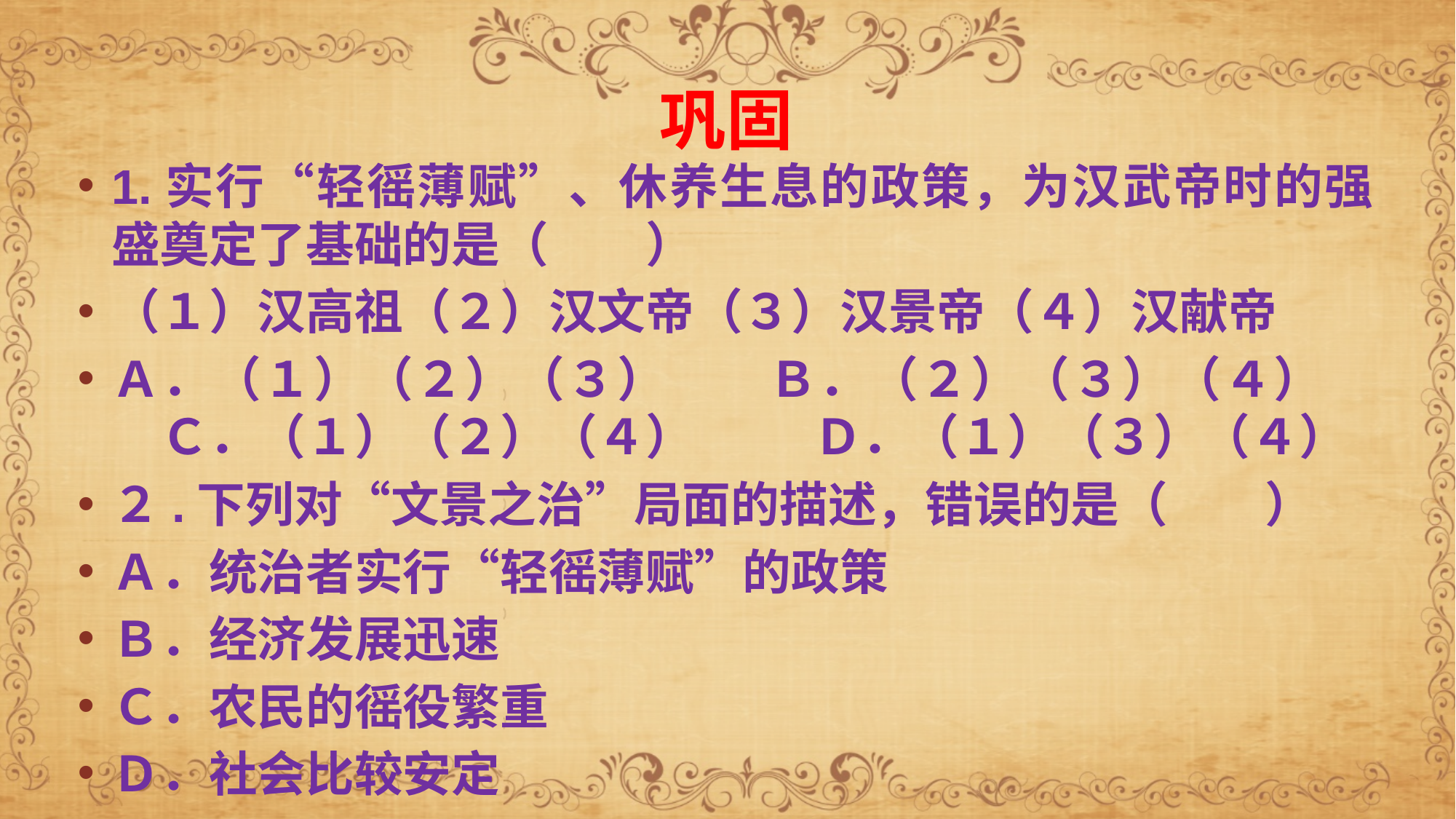

# 巩固
1.实行“轻徭薄赋”、休养生息的政策，为汉武帝时的强盛奠定了基础的是（　　）
（１）汉高祖（２）汉文帝（３）汉景帝（４）汉献帝
Ａ．（１）（２）（３）　　Ｂ．（２）（３）（４）　　Ｃ．（１）（２）（４）　　  Ｄ．（１）（３）（４）
２.下列对“文景之治”局面的描述，错误的是（　　）
Ａ．统治者实行“轻徭薄赋”的政策
Ｂ．经济发展迅速
Ｃ．农民的徭役繁重
Ｄ．社会比较安定